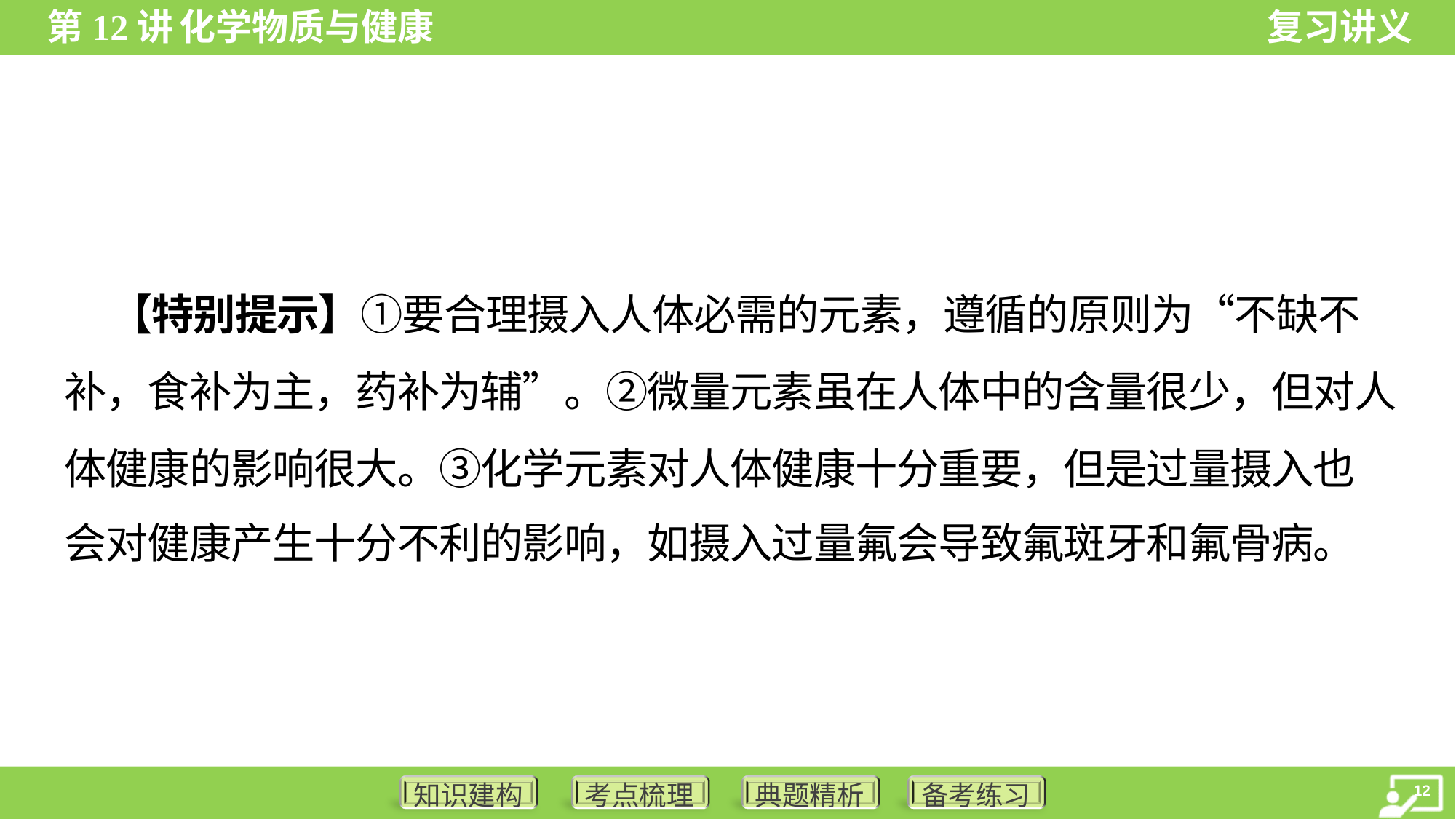

【特别提示】①要合理摄入人体必需的元素，遵循的原则为“不缺不
补，食补为主，药补为辅”。②微量元素虽在人体中的含量很少，但对人
体健康的影响很大。③化学元素对人体健康十分重要，但是过量摄入也
会对健康产生十分不利的影响，如摄入过量氟会导致氟斑牙和氟骨病。